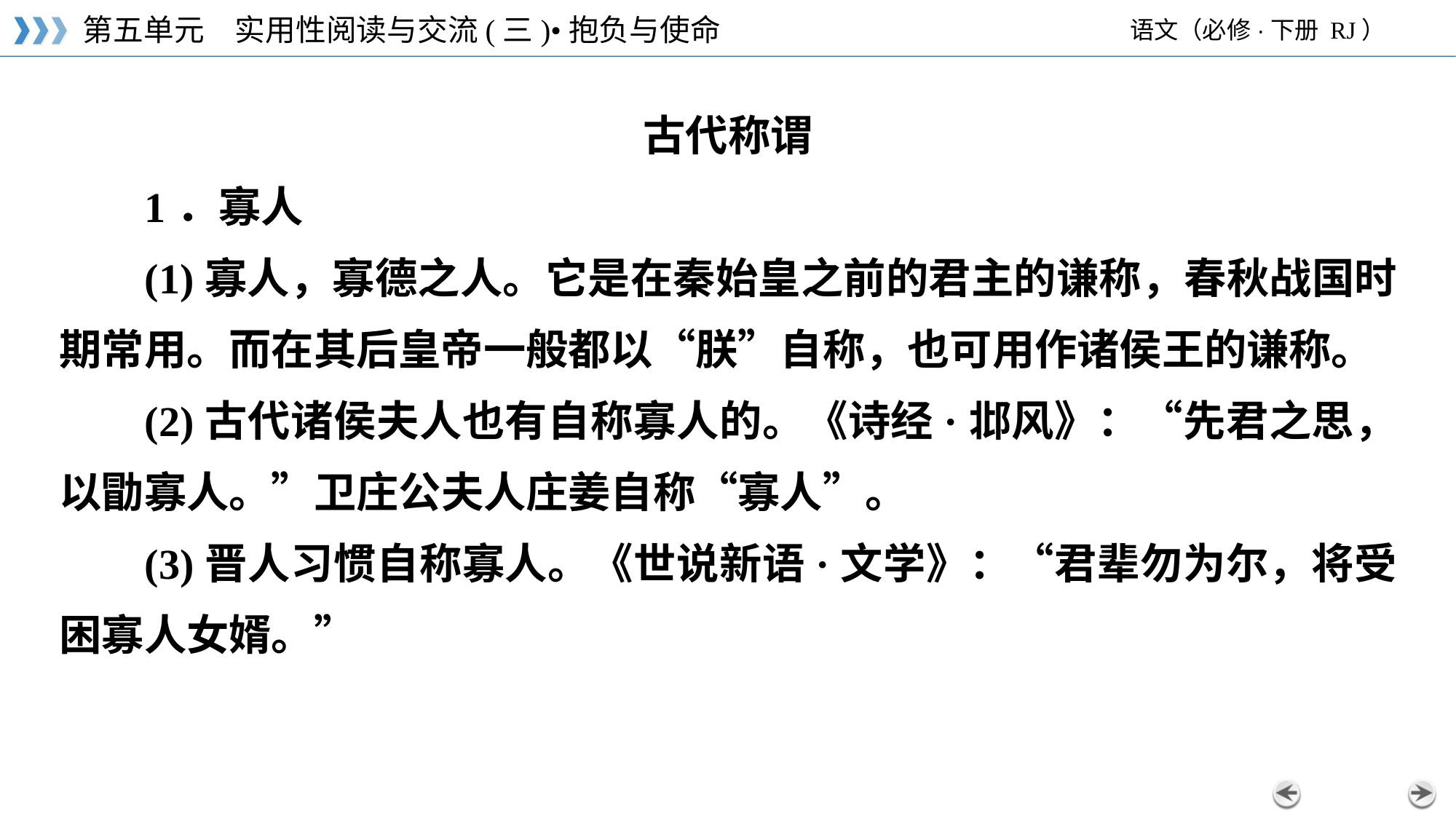

古代称谓
1．寡人
(1)寡人，寡德之人。它是在秦始皇之前的君主的谦称，春秋战国时期常用。而在其后皇帝一般都以“朕”自称，也可用作诸侯王的谦称。
(2)古代诸侯夫人也有自称寡人的。《诗经·邶风》：“先君之思，以勖寡人。”卫庄公夫人庄姜自称“寡人”。
(3)晋人习惯自称寡人。《世说新语·文学》：“君辈勿为尔，将受困寡人女婿。”